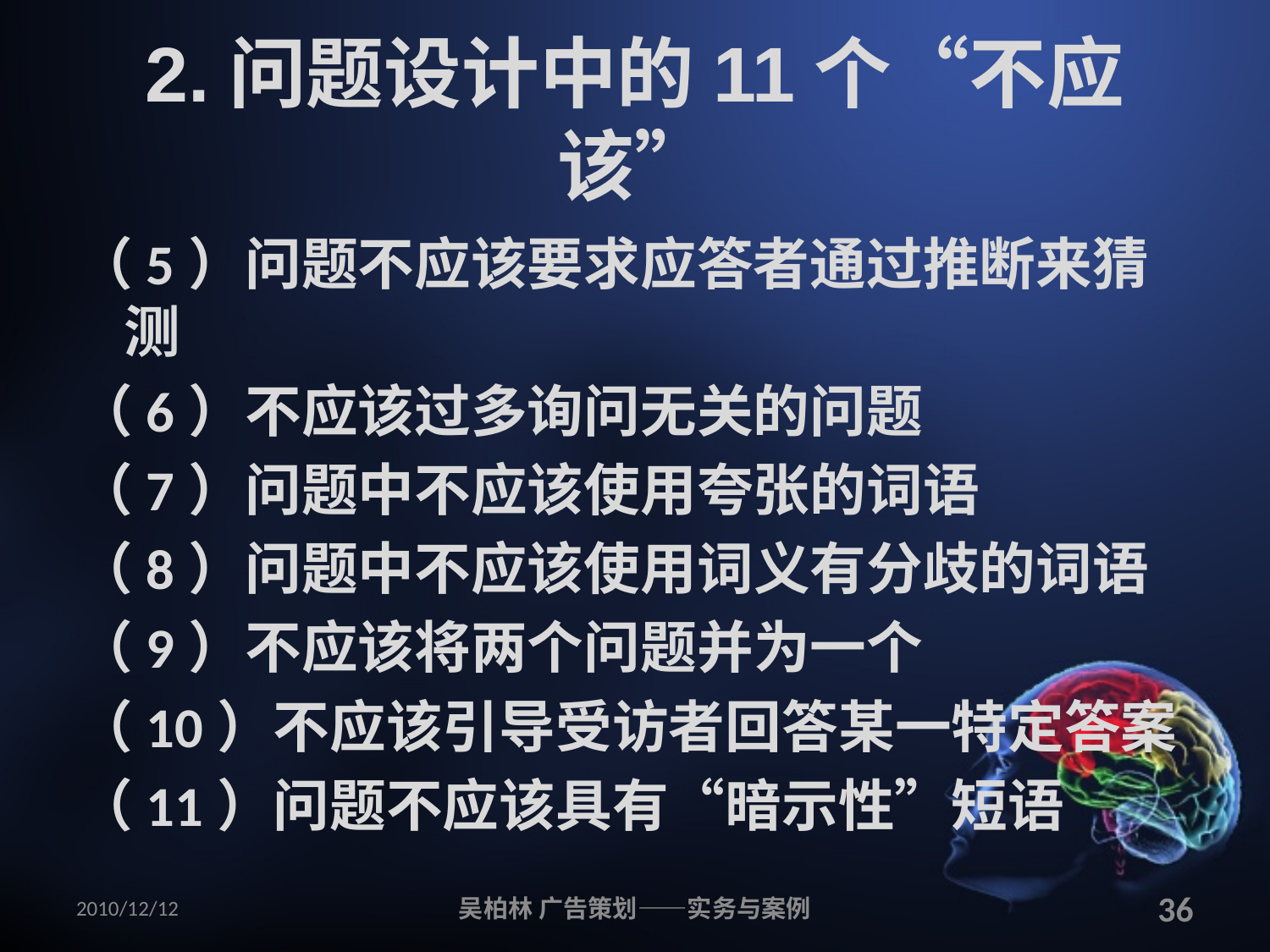

# 2.问题设计中的11个“不应该”
（5）问题不应该要求应答者通过推断来猜测
（6）不应该过多询问无关的问题
（7）问题中不应该使用夸张的词语
（8）问题中不应该使用词义有分歧的词语
（9）不应该将两个问题并为一个
（10）不应该引导受访者回答某一特定答案
（11）问题不应该具有“暗示性”短语
2010/12/12
吴柏林 广告策划——实务与案例
36